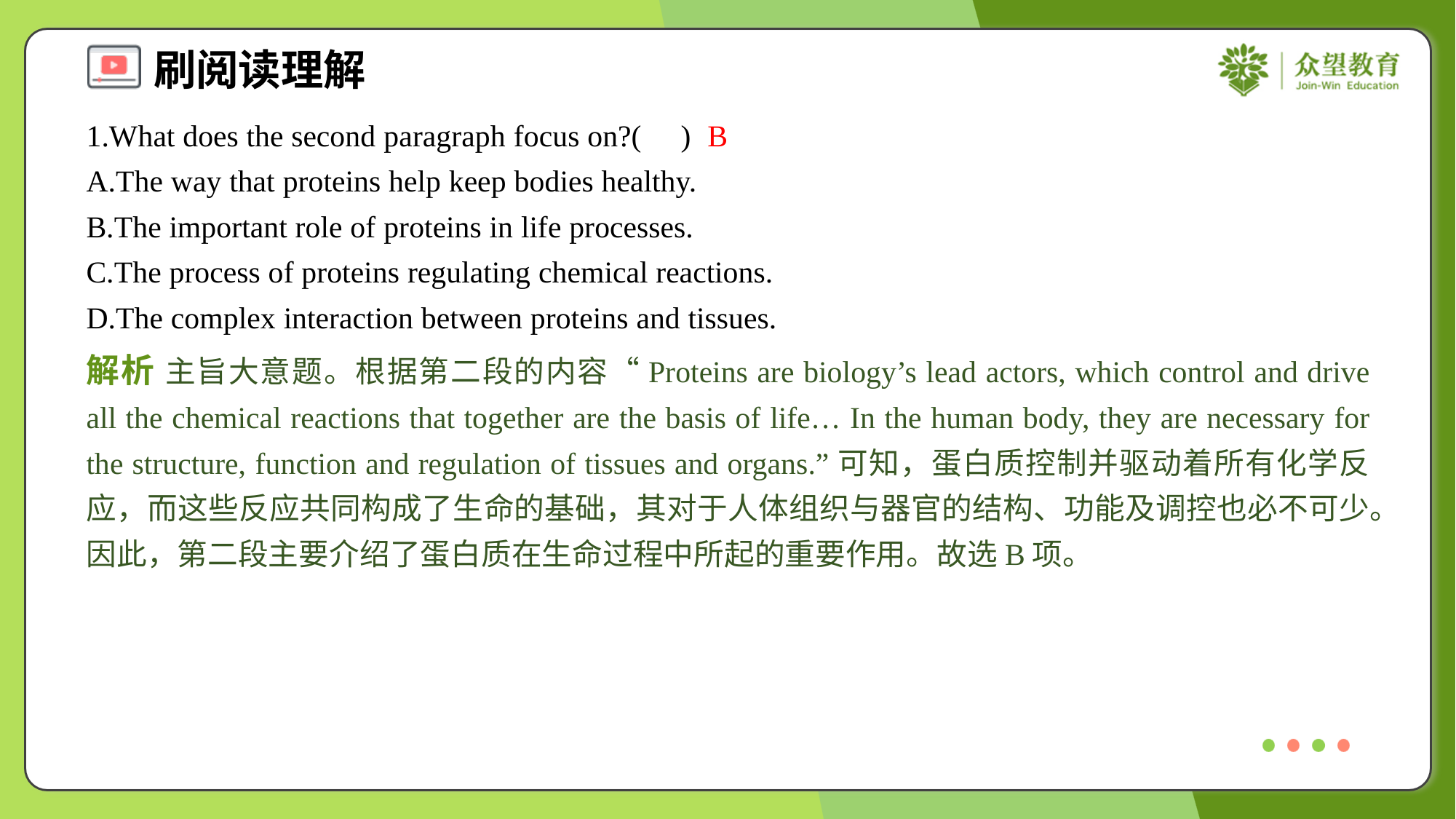

1.What does the second paragraph focus on?(     )
B
A.The way that proteins help keep bodies healthy.
B.The important role of proteins in life processes.
C.The process of proteins regulating chemical reactions.
D.The complex interaction between proteins and tissues.
解析 主旨大意题。根据第二段的内容“Proteins are biology’s lead actors, which control and drive all the chemical reactions that together are the basis of life… In the human body, they are necessary for the structure, function and regulation of tissues and organs.”可知，蛋白质控制并驱动着所有化学反应，而这些反应共同构成了生命的基础，其对于人体组织与器官的结构、功能及调控也必不可少。因此，第二段主要介绍了蛋白质在生命过程中所起的重要作用。故选B项。